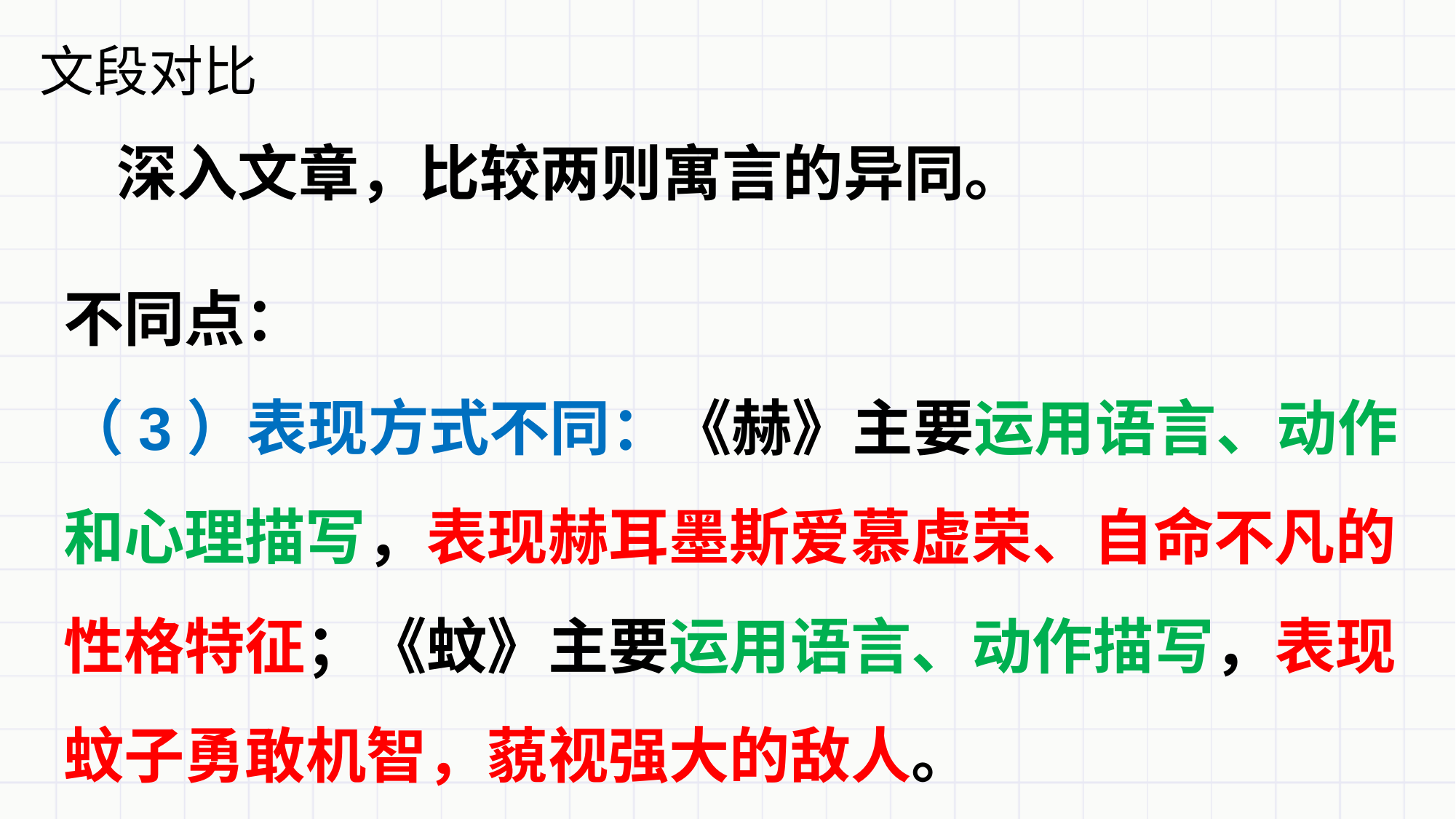

文段对比
深入文章，比较两则寓言的异同。
不同点：
（3）表现方式不同：《赫》主要运用语言、动作和心理描写，表现赫耳墨斯爱慕虚荣、自命不凡的性格特征；《蚊》主要运用语言、动作描写，表现蚊子勇敢机智，藐视强大的敌人。